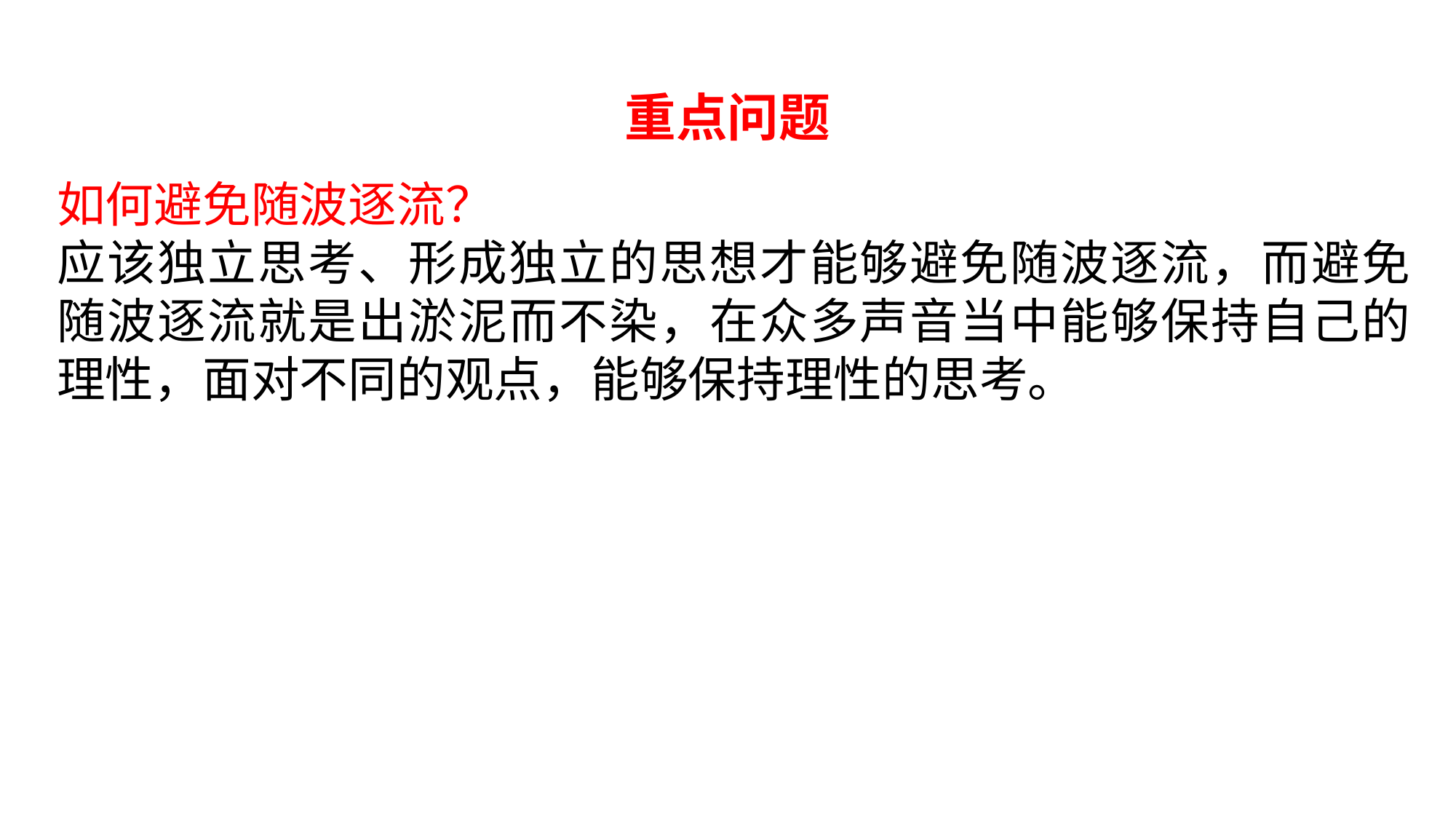

# 重点问题
如何避免随波逐流？
应该独立思考、形成独立的思想才能够避免随波逐流，而避免随波逐流就是出淤泥而不染，在众多声音当中能够保持自己的理性，面对不同的观点，能够保持理性的思考。